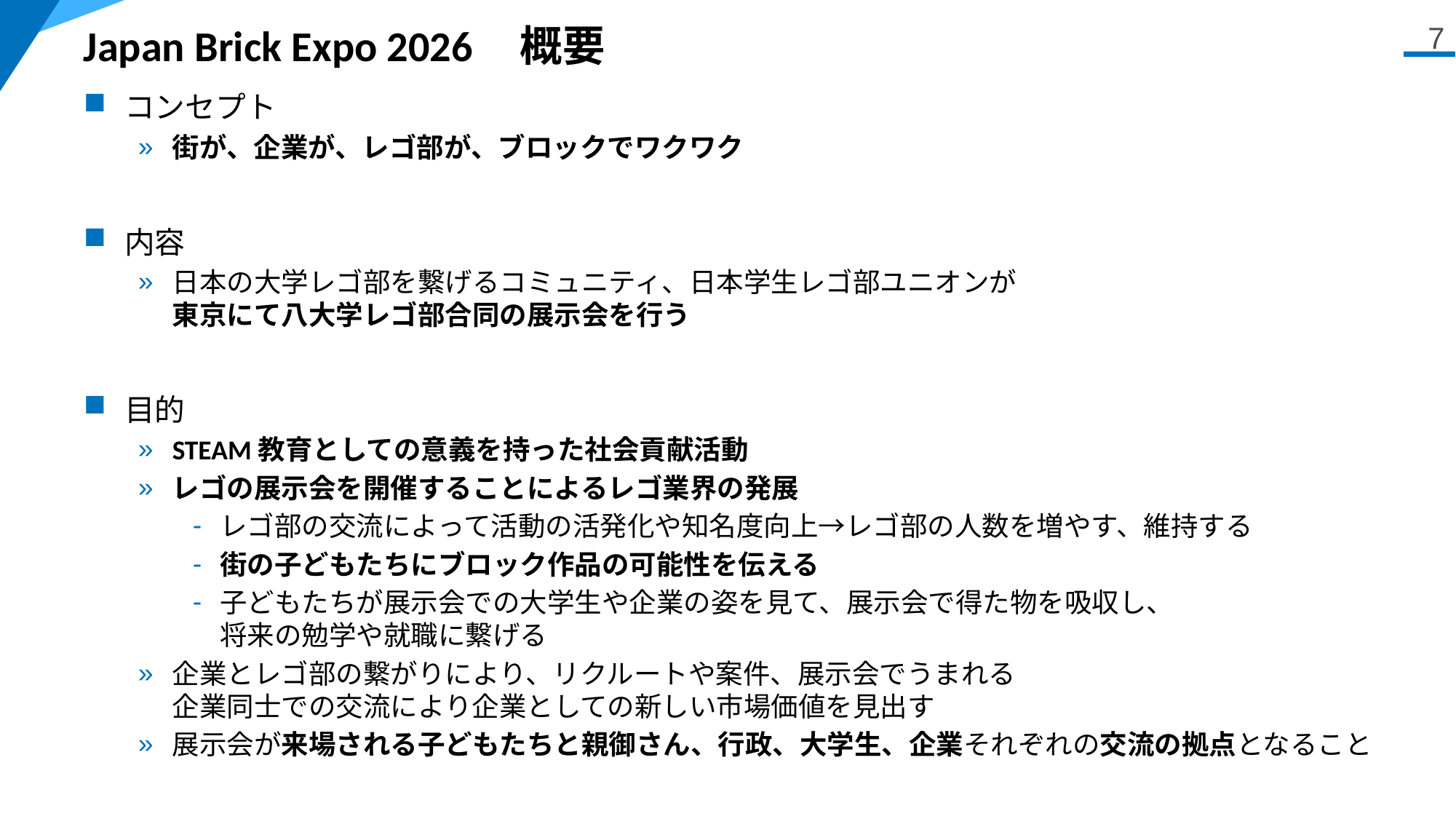

# Japan Brick Expo 2026	概要
7
コンセプト
街が、企業が、レゴ部が、ブロックでワクワク

内容
日本の大学レゴ部を繋げるコミュニティ、日本学生レゴ部ユニオンが
東京にて八大学レゴ部合同の展示会を行う

目的
STEAM教育としての意義を持った社会貢献活動
レゴの展示会を開催することによるレゴ業界の発展
レゴ部の交流によって活動の活発化や知名度向上→レゴ部の人数を増やす、維持する
街の子どもたちにブロック作品の可能性を伝える
子どもたちが展示会での大学生や企業の姿を見て、展示会で得た物を吸収し、
将来の勉学や就職に繋げる
企業とレゴ部の繋がりにより、リクルートや案件、展示会でうまれる
企業同士での交流により企業としての新しい市場価値を見出す
展示会が来場される子どもたちと親御さん、行政、大学生、企業それぞれの交流の拠点となること